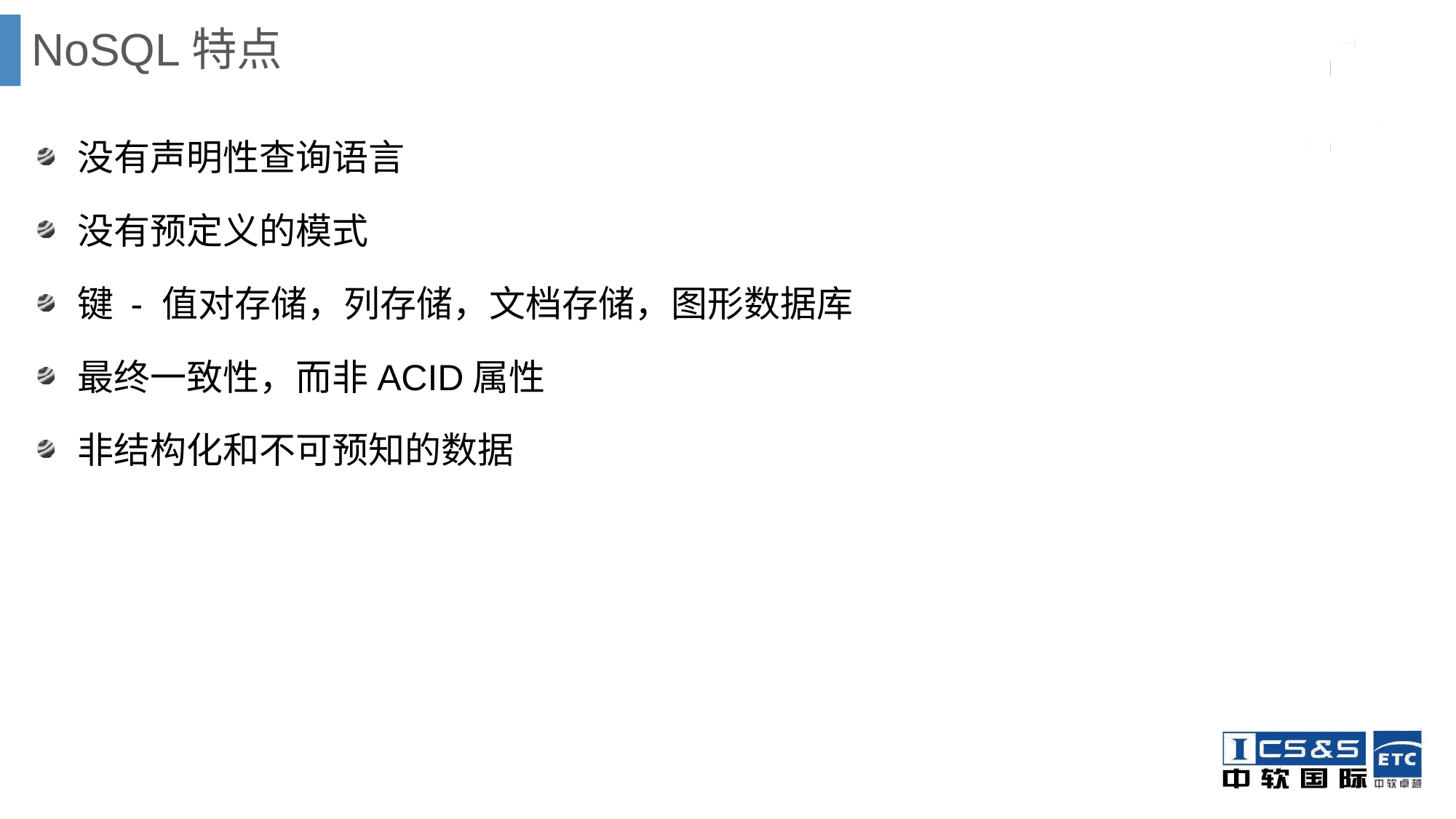

# NoSQL特点
 没有声明性查询语言
 没有预定义的模式
 键 - 值对存储，列存储，文档存储，图形数据库
 最终一致性，而非ACID属性
 非结构化和不可预知的数据